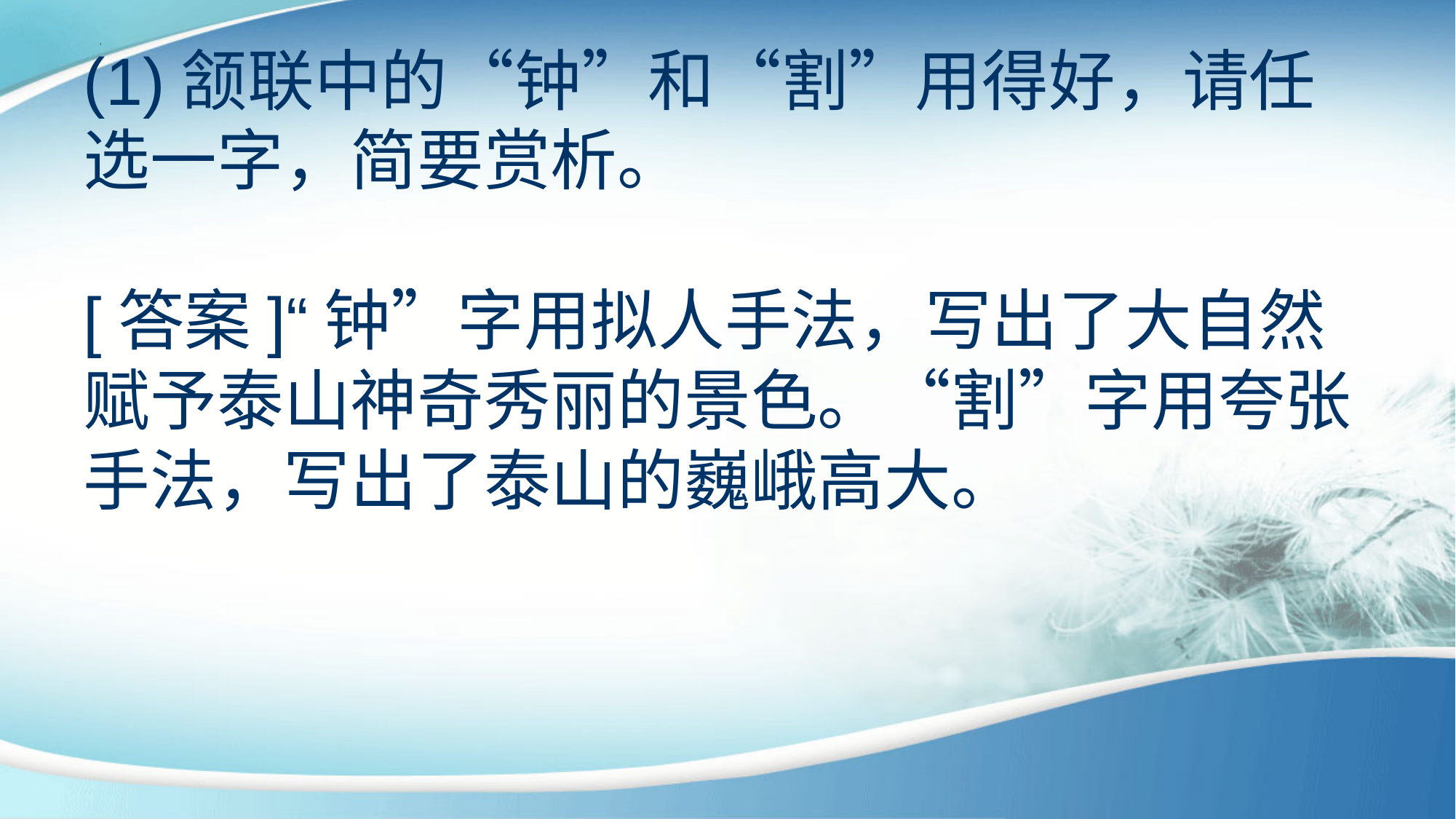

(1)颔联中的“钟”和“割”用得好，请任选一字，简要赏析。
[答案]“钟”字用拟人手法，写出了大自然赋予泰山神奇秀丽的景色。“割”字用夸张手法，写出了泰山的巍峨高大。